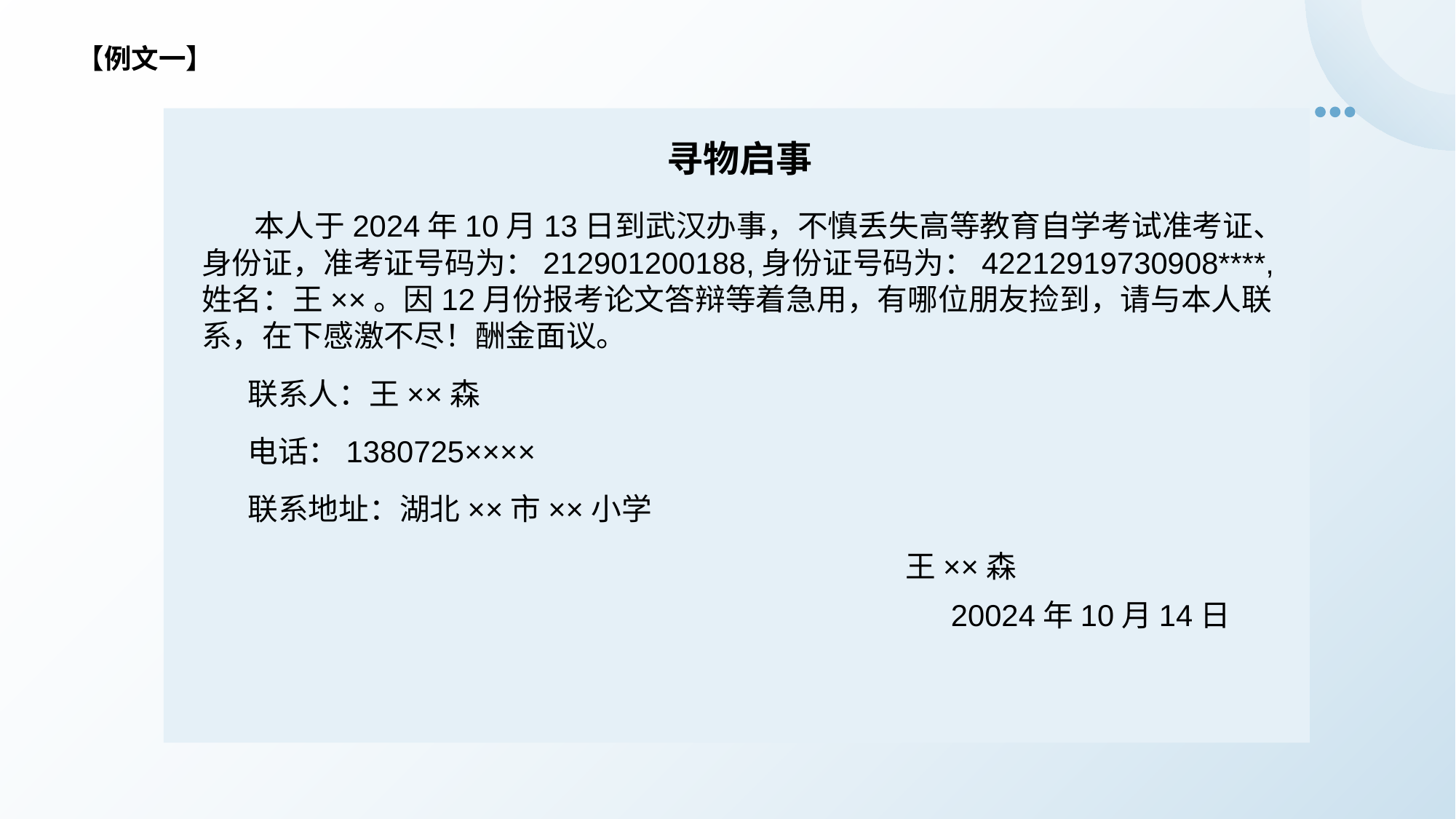

【例文一】
寻物启事
        本人于2024年10月13日到武汉办事，不慎丢失高等教育自学考试准考证、身份证，准考证号码为：212901200188,身份证号码为：42212919730908****,姓名：王××。因12月份报考论文答辩等着急用，有哪位朋友捡到，请与本人联系，在下感激不尽！酬金面议。
         联系人：王××森
         电话：1380725××××
         联系地址：湖北××市××小学
                                                                                                          王××森                                                                                                  20024年10月14日